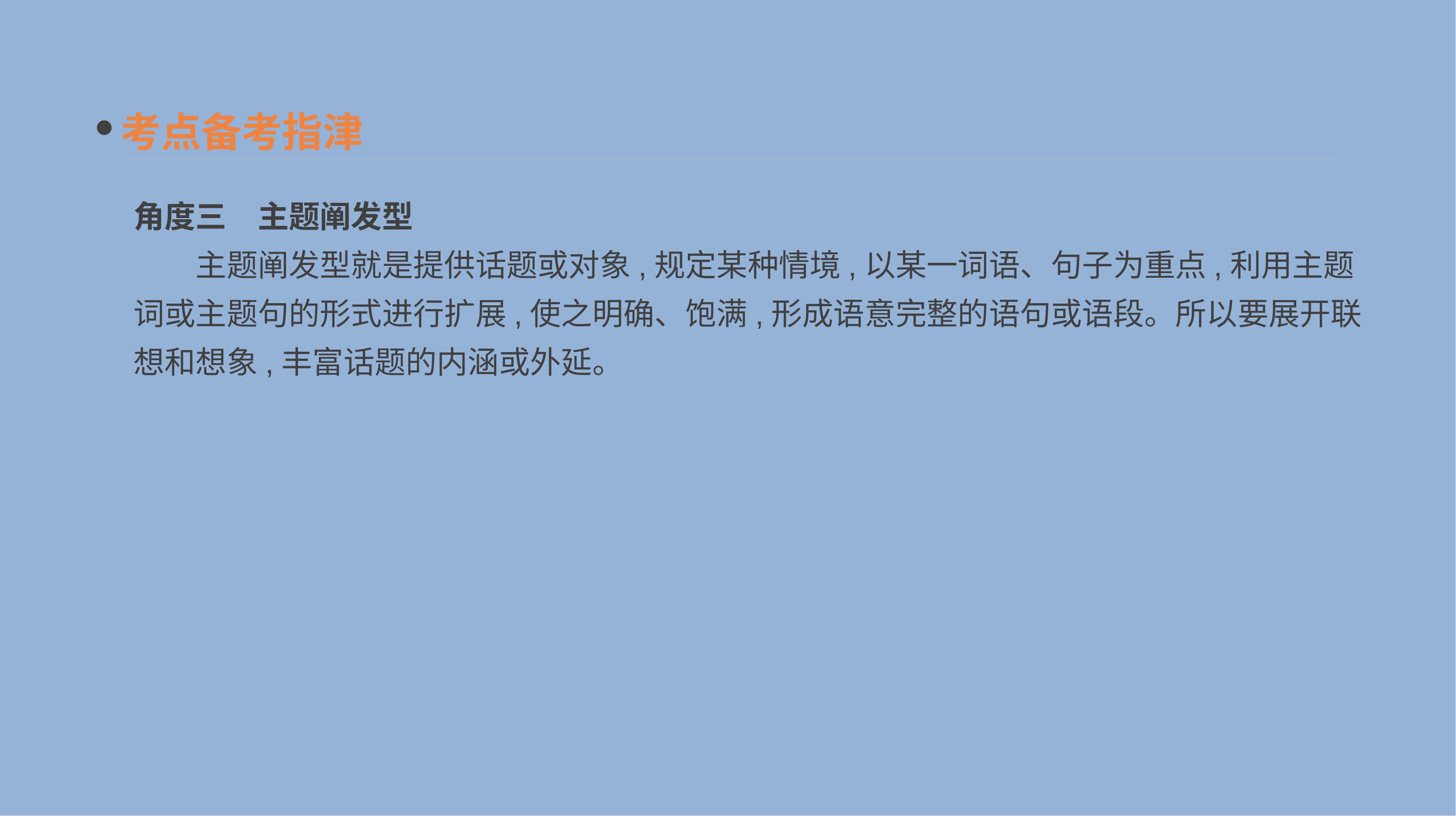

考点备考指津

角度三　主题阐发型
　　主题阐发型就是提供话题或对象,规定某种情境,以某一词语、句子为重点,利用主题词或主题句的形式进行扩展,使之明确、饱满,形成语意完整的语句或语段。所以要展开联想和想象,丰富话题的内涵或外延。